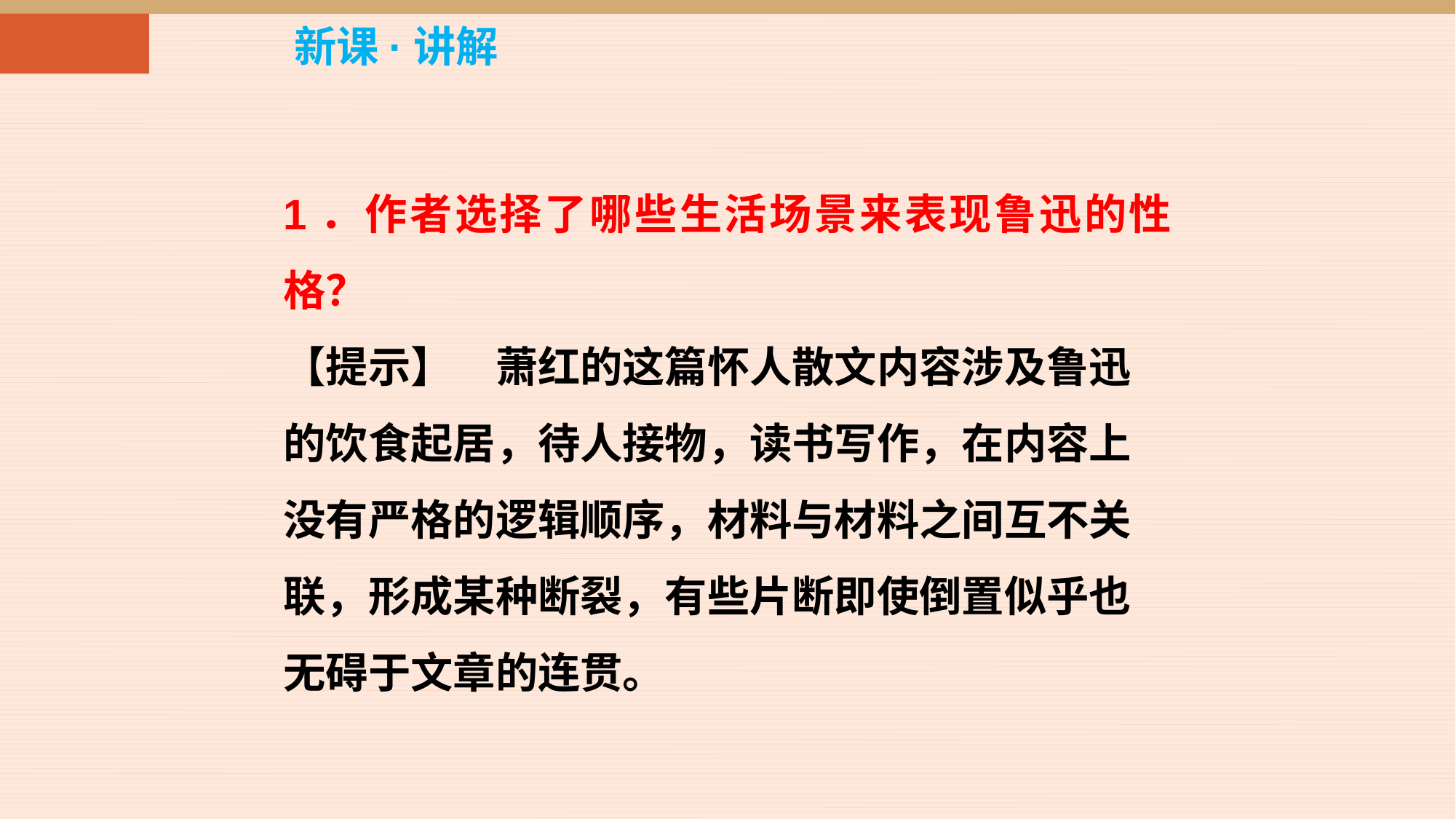

新课·讲解
1．作者选择了哪些生活场景来表现鲁迅的性格？
【提示】　萧红的这篇怀人散文内容涉及鲁迅的饮食起居，待人接物，读书写作，在内容上没有严格的逻辑顺序，材料与材料之间互不关联，形成某种断裂，有些片断即使倒置似乎也无碍于文章的连贯。